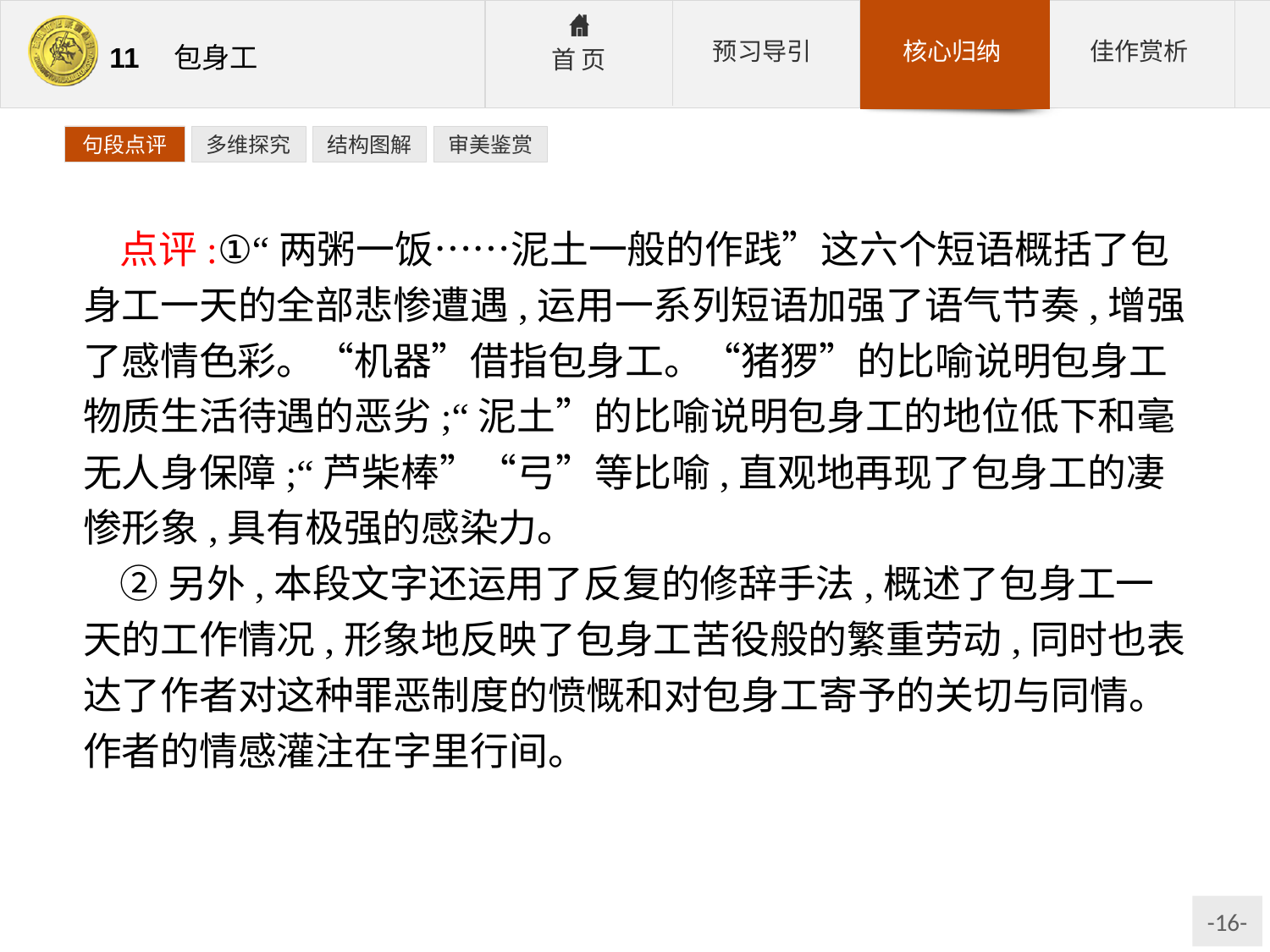

句段点评
多维探究
结构图解
审美鉴赏
点评:①“两粥一饭……泥土一般的作践”这六个短语概括了包身工一天的全部悲惨遭遇,运用一系列短语加强了语气节奏,增强了感情色彩。“机器”借指包身工。“猪猡”的比喻说明包身工物质生活待遇的恶劣;“泥土”的比喻说明包身工的地位低下和毫无人身保障;“芦柴棒”“弓”等比喻,直观地再现了包身工的凄惨形象,具有极强的感染力。
②另外,本段文字还运用了反复的修辞手法,概述了包身工一天的工作情况,形象地反映了包身工苦役般的繁重劳动,同时也表达了作者对这种罪恶制度的愤慨和对包身工寄予的关切与同情。作者的情感灌注在字里行间。